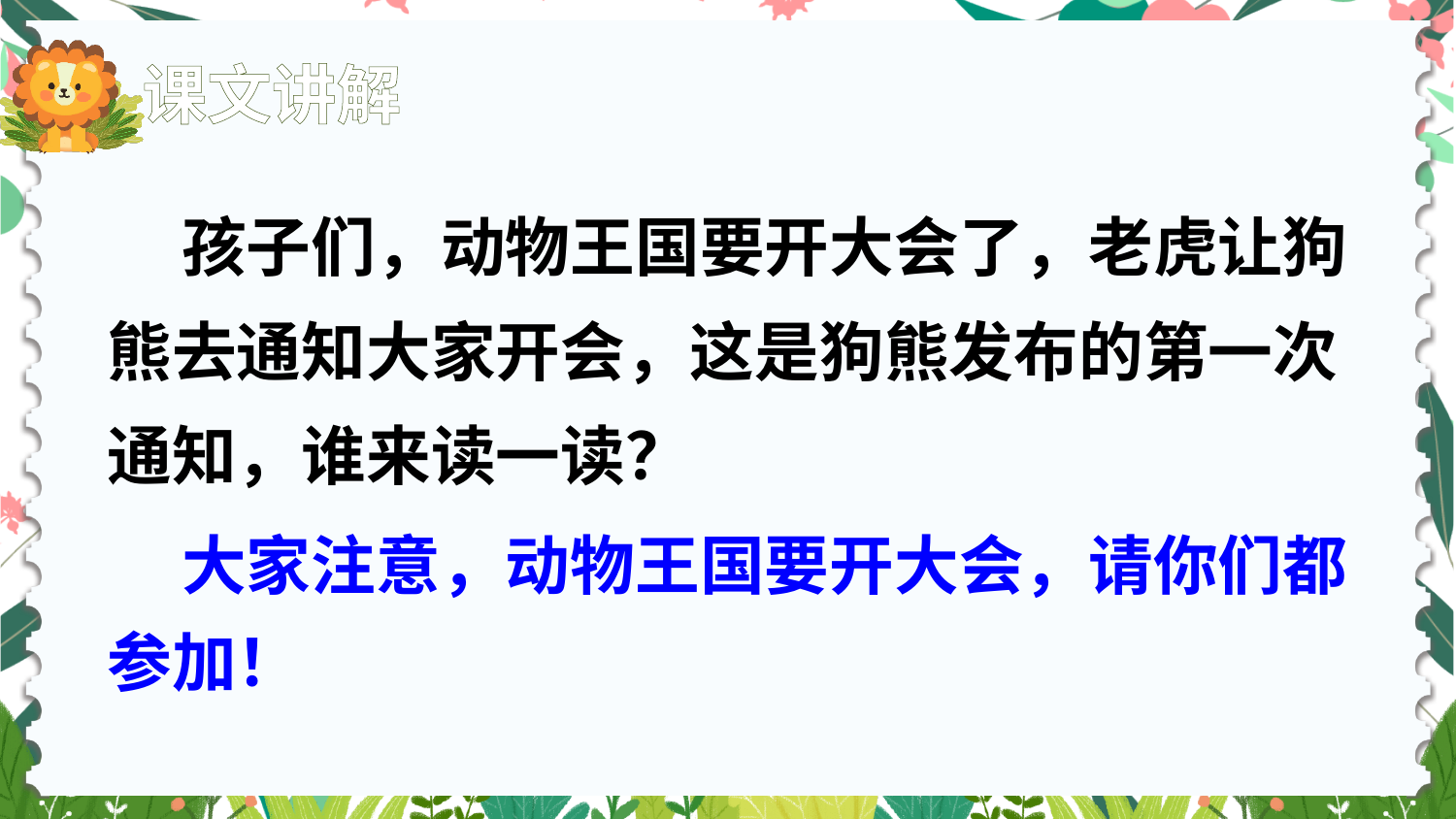

课文讲解
    孩子们，动物王国要开大会了，老虎让狗熊去通知大家开会，这是狗熊发布的第一次通知，谁来读一读？
    大家注意，动物王国要开大会，请你们都参加！